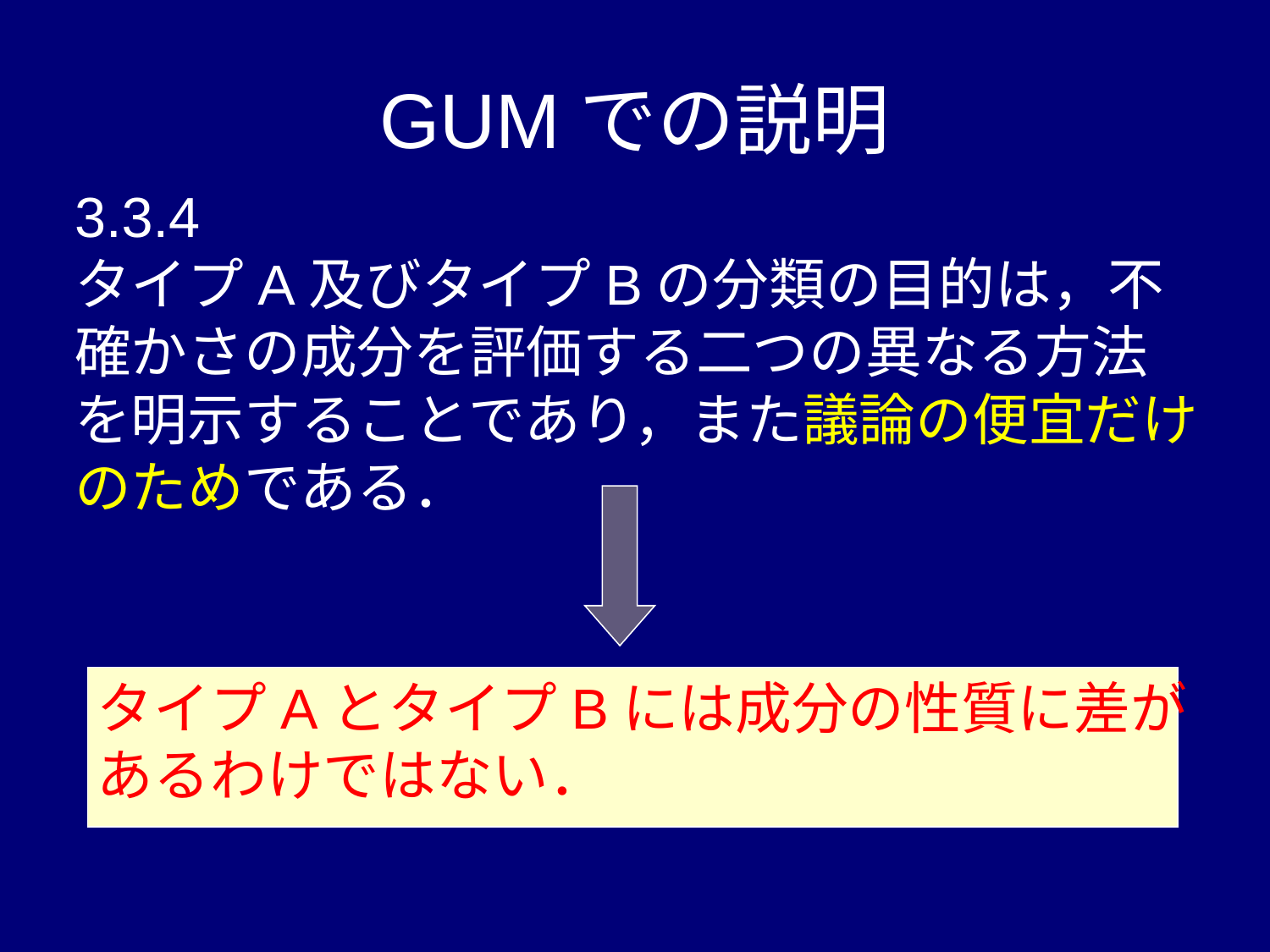

# GUMでの説明
3.3.4
タイプA及びタイプBの分類の目的は，不確かさの成分を評価する二つの異なる方法を明示することであり，また議論の便宜だけのためである．

タイプAとタイプBには成分の性質に差があるわけではない．